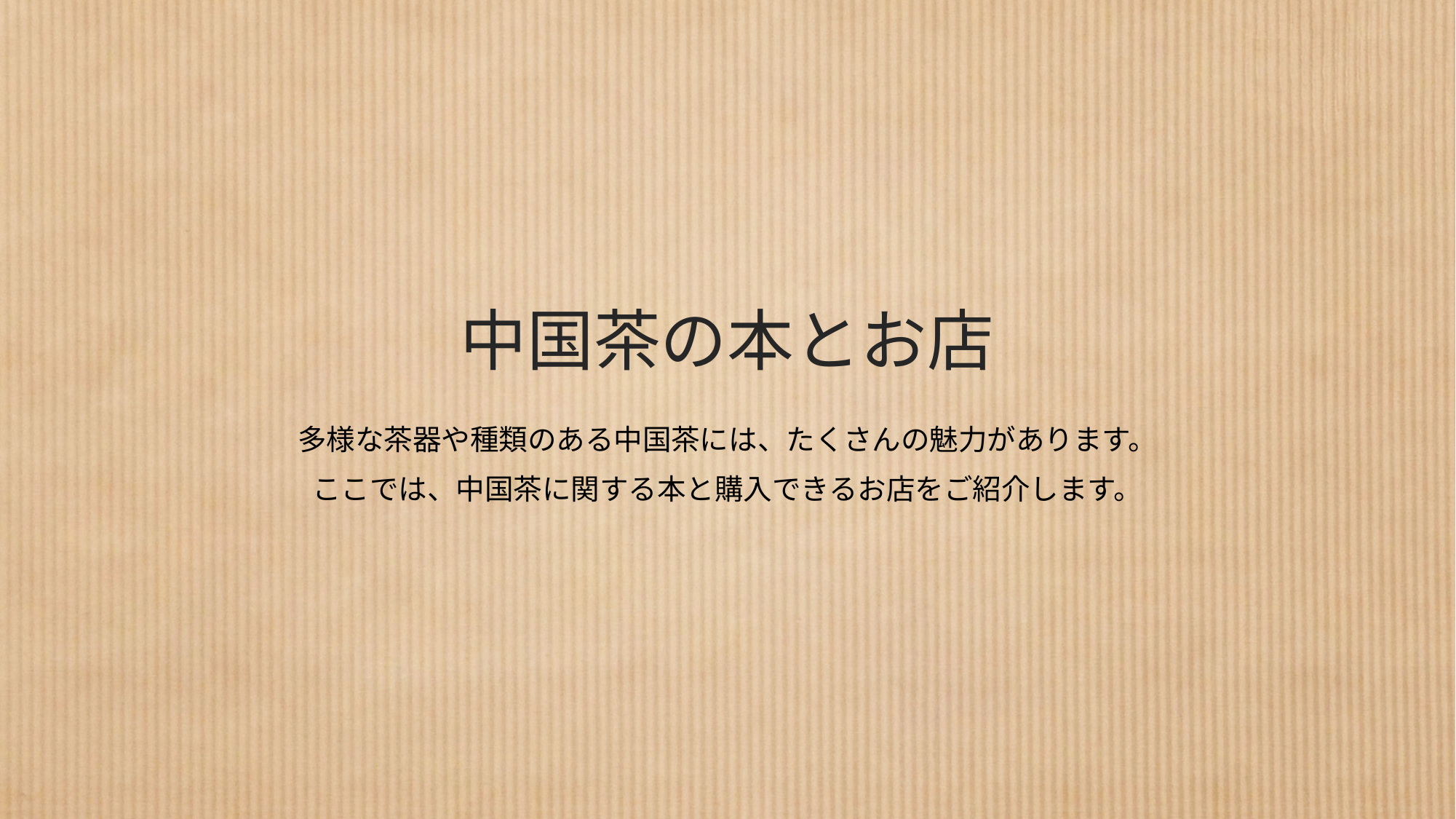

# 中国茶の本とお店
多様な茶器や種類のある中国茶には、たくさんの魅力があります。
ここでは、中国茶に関する本と購入できるお店をご紹介します。